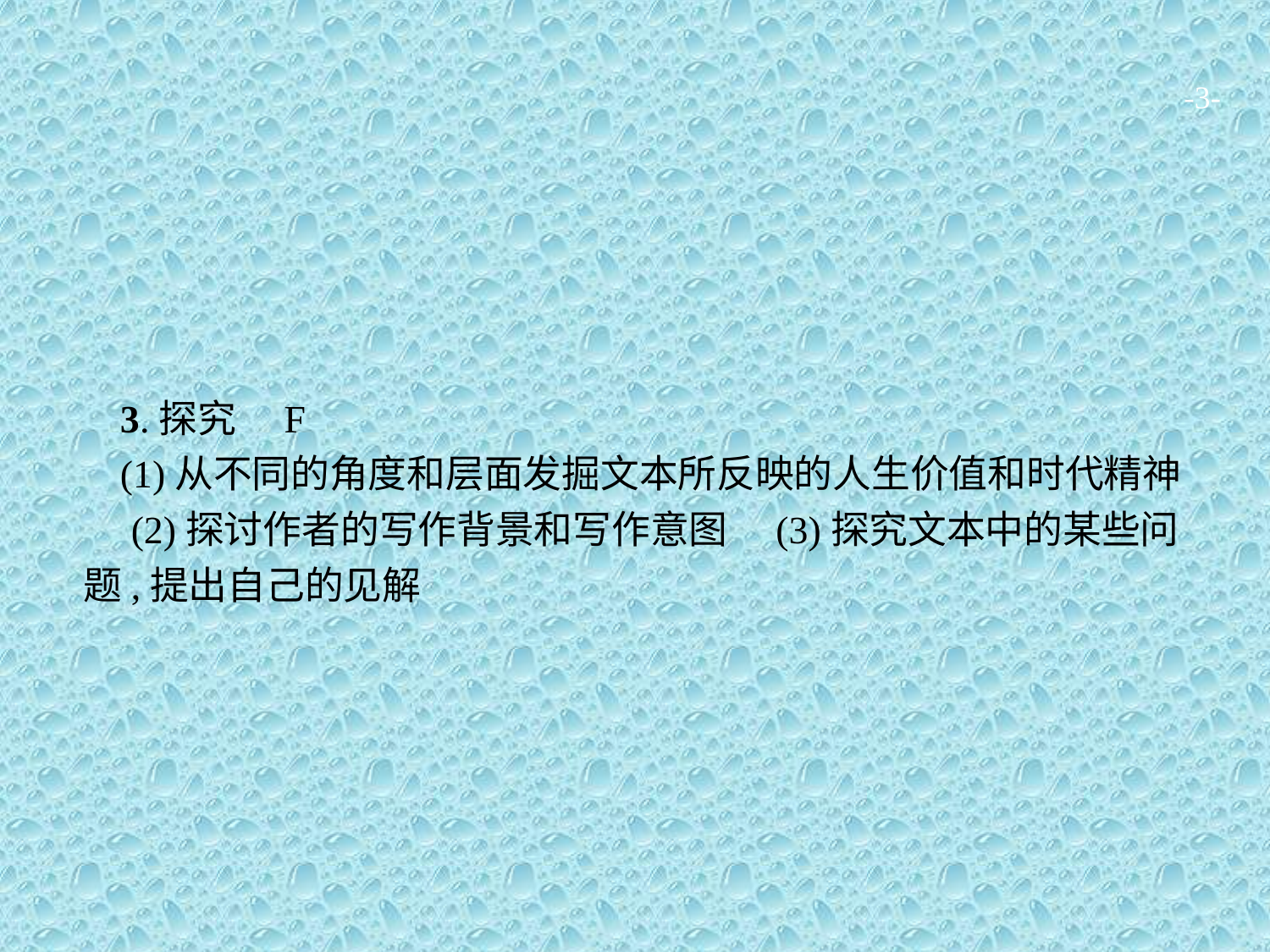

-3-
3.探究　F
(1)从不同的角度和层面发掘文本所反映的人生价值和时代精神　(2)探讨作者的写作背景和写作意图　(3)探究文本中的某些问题,提出自己的见解